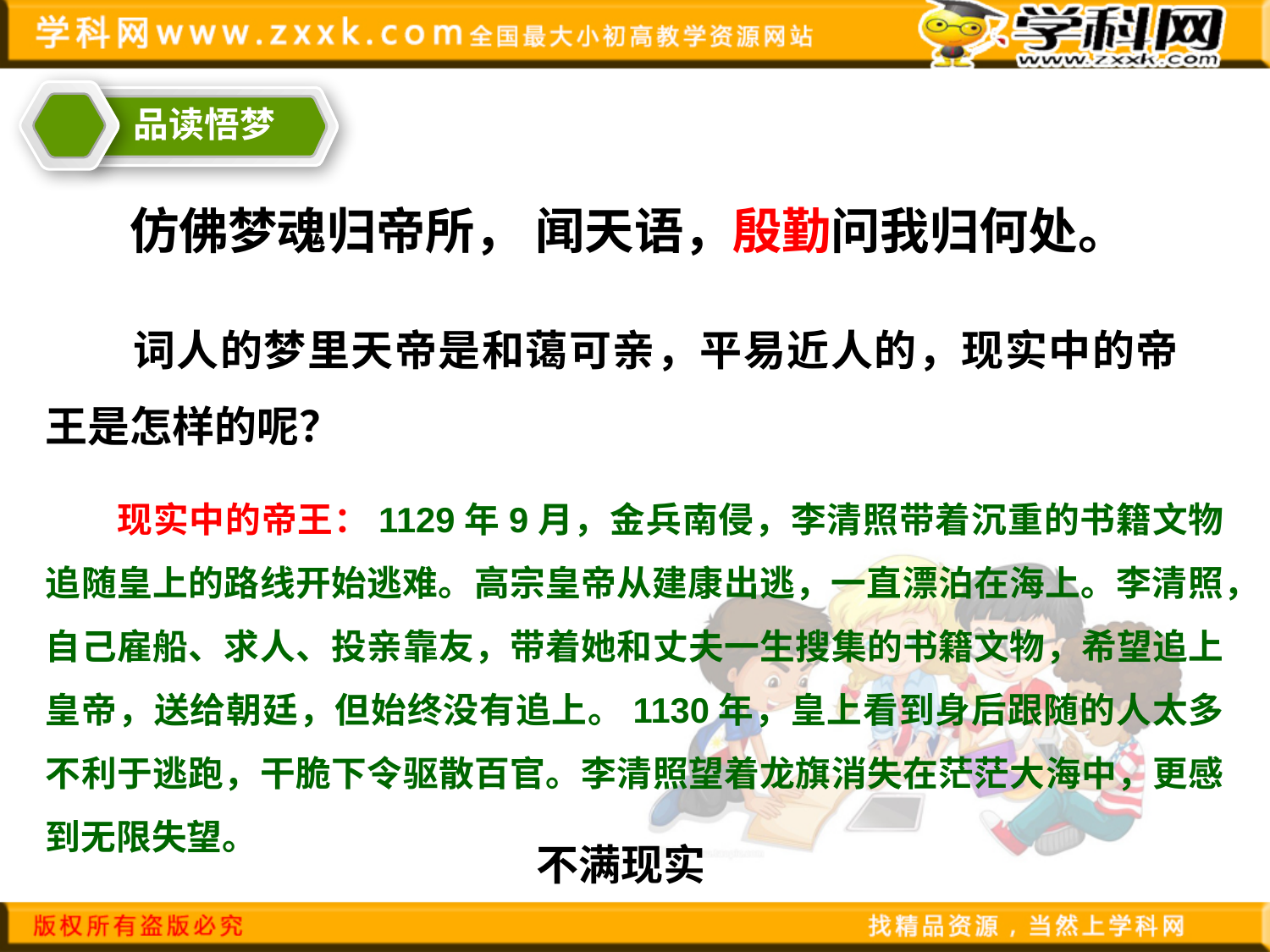

品读悟梦
仿佛梦魂归帝所， 闻天语，殷勤问我归何处。
       词人的梦里天帝是和蔼可亲，平易近人的，现实中的帝王是怎样的呢？
       现实中的帝王：1129年9月，金兵南侵，李清照带着沉重的书籍文物追随皇上的路线开始逃难。高宗皇帝从建康出逃，一直漂泊在海上。李清照，自己雇船、求人、投亲靠友，带着她和丈夫一生搜集的书籍文物，希望追上皇帝，送给朝廷，但始终没有追上。1130年，皇上看到身后跟随的人太多不利于逃跑，干脆下令驱散百官。李清照望着龙旗消失在茫茫大海中，更感到无限失望。
不满现实